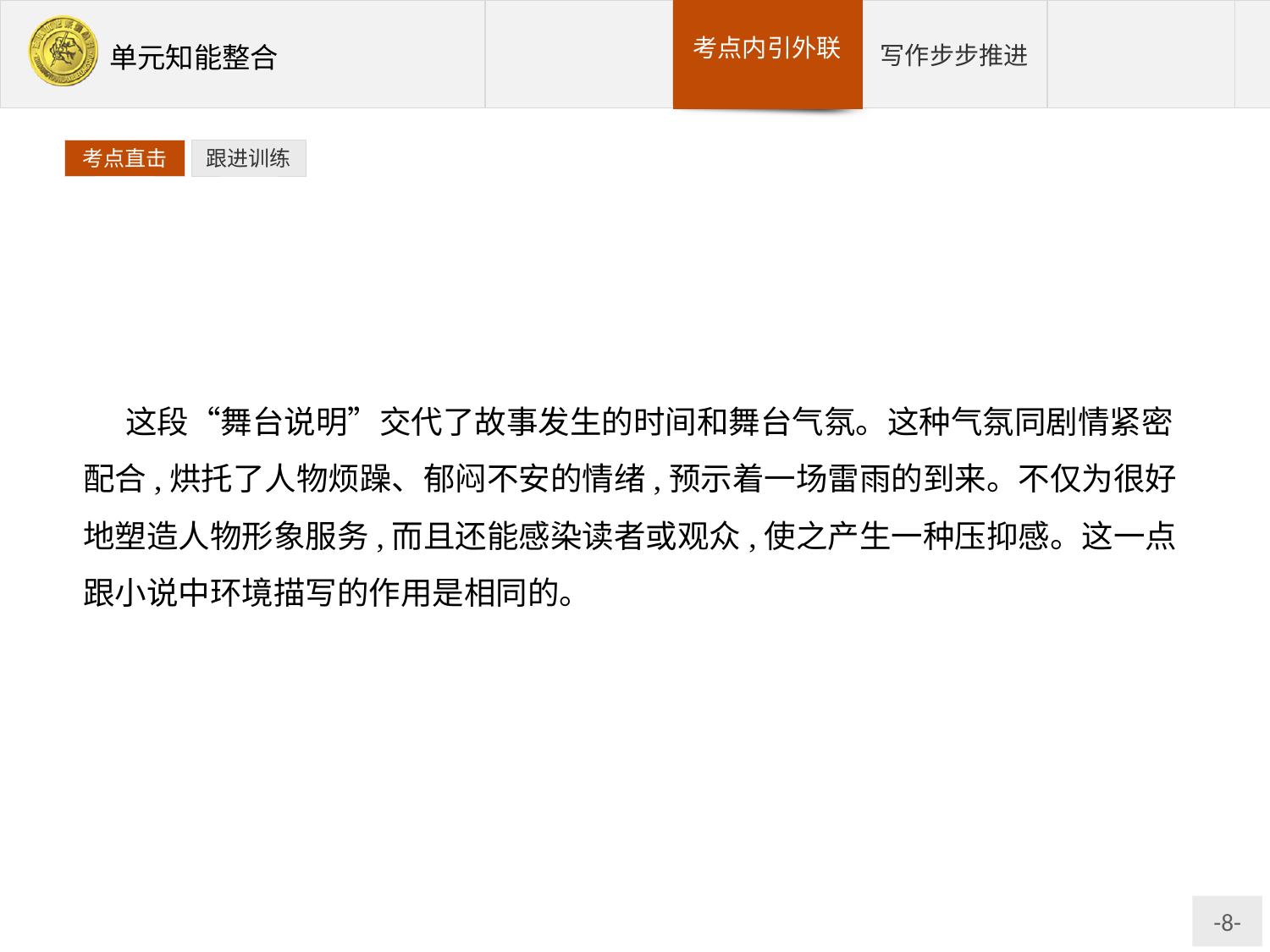

考点直击
跟进训练
这段“舞台说明”交代了故事发生的时间和舞台气氛。这种气氛同剧情紧密配合,烘托了人物烦躁、郁闷不安的情绪,预示着一场雷雨的到来。不仅为很好地塑造人物形象服务,而且还能感染读者或观众,使之产生一种压抑感。这一点跟小说中环境描写的作用是相同的。